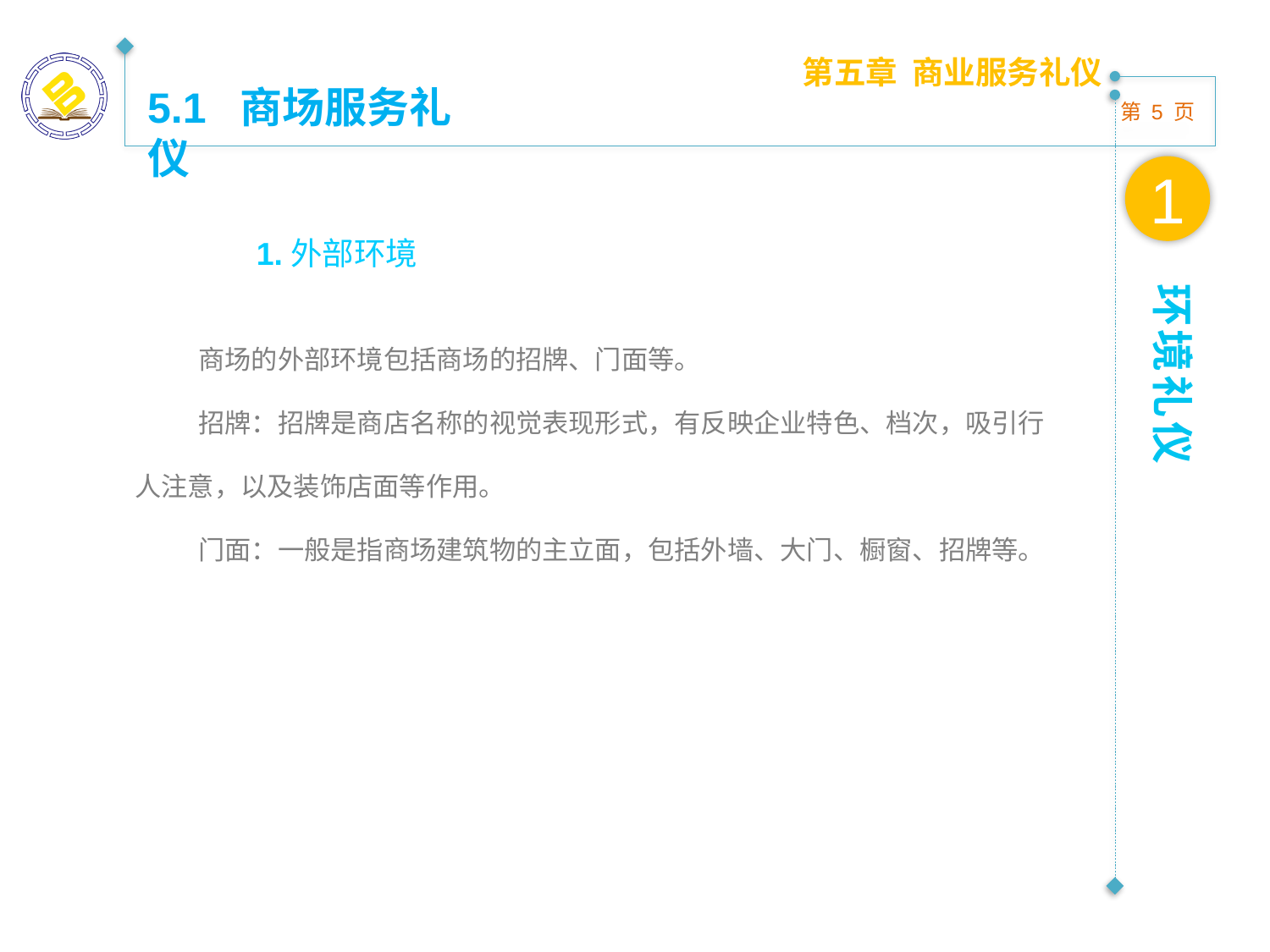

第五章  商业服务礼仪
5.1  商场服务礼仪
1
1.外部环境
环境礼仪
商场的外部环境包括商场的招牌、门面等。
招牌：招牌是商店名称的视觉表现形式，有反映企业特色、档次，吸引行人注意，以及装饰店面等作用。
门面：一般是指商场建筑物的主立面，包括外墙、大门、橱窗、招牌等。